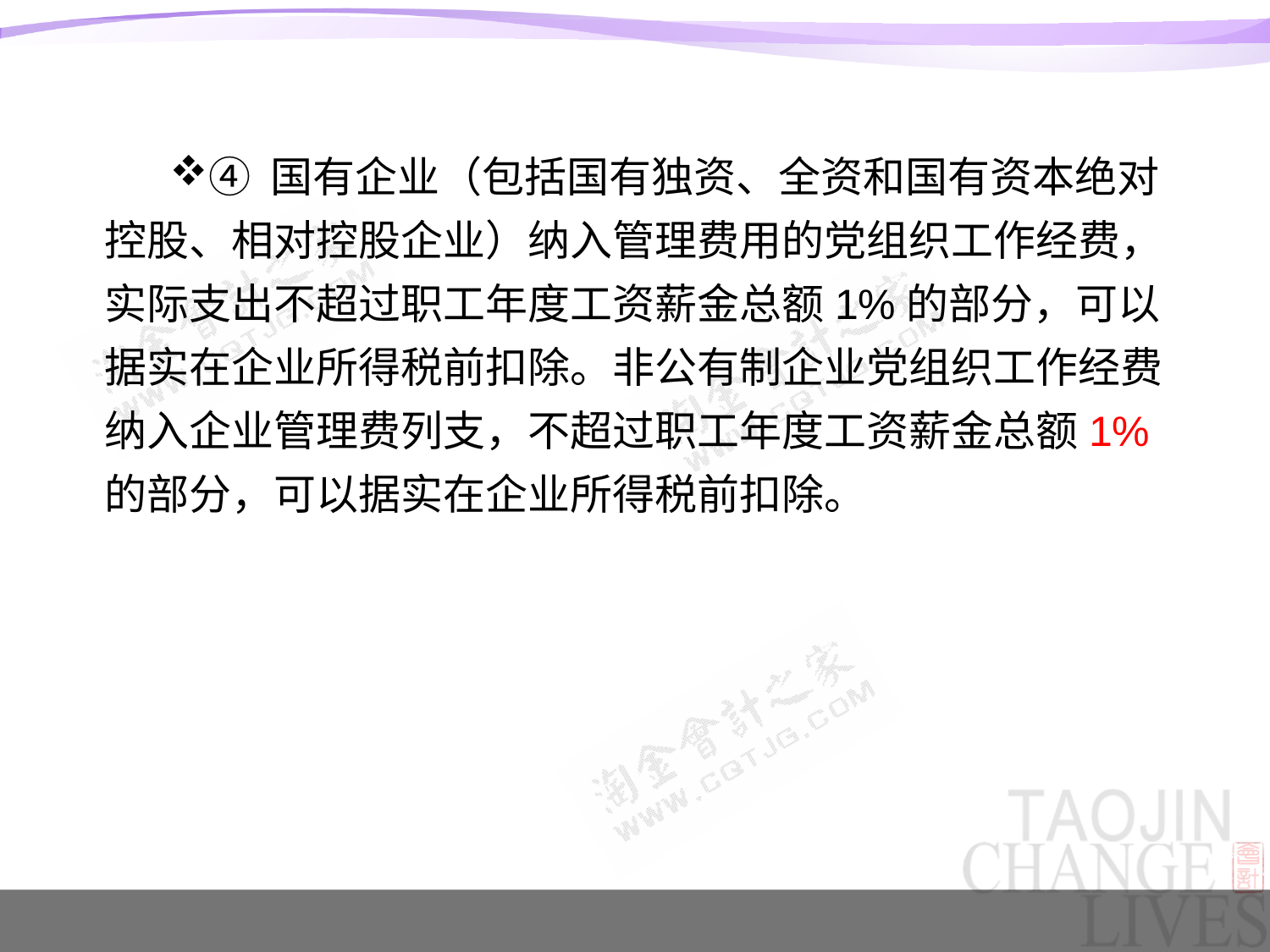

④ 国有企业（包括国有独资、全资和国有资本绝对控股、相对控股企业）纳入管理费用的党组织工作经费，实际支出不超过职工年度工资薪金总额1%的部分，可以据实在企业所得税前扣除。非公有制企业党组织工作经费纳入企业管理费列支，不超过职工年度工资薪金总额1%的部分，可以据实在企业所得税前扣除。